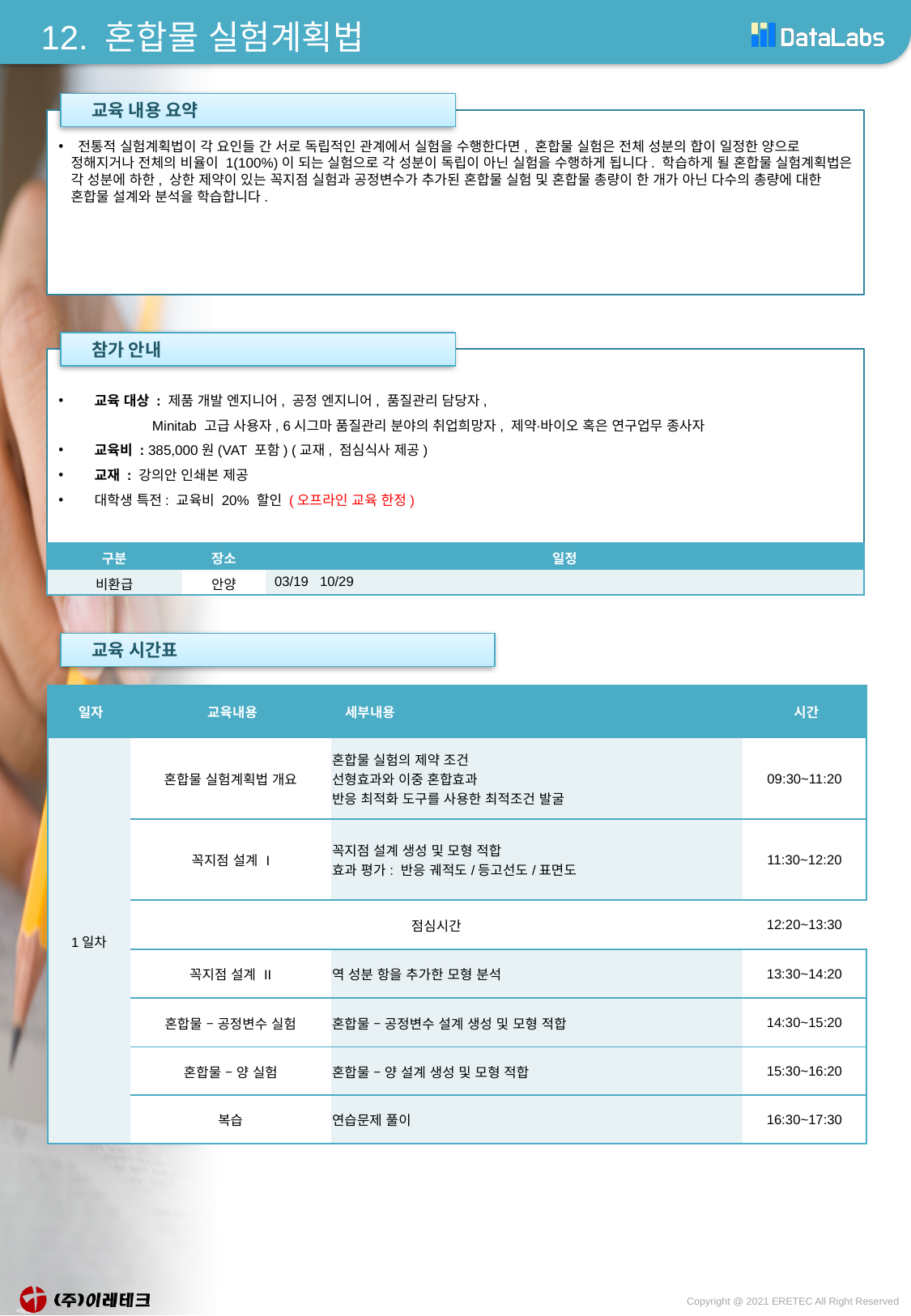

# 12. 혼합물 실험계획법
   교육 내용 요약

 전통적 실험계획법이 각 요인들 간 서로 독립적인 관계에서 실험을 수행한다면, 혼합물 실험은 전체 성분의 합이 일정한 양으로 정해지거나 전체의 비율이 1(100%)이 되는 실험으로 각 성분이 독립이 아닌 실험을 수행하게 됩니다. 학습하게 될 혼합물 실험계획법은 각 성분에 하한, 상한 제약이 있는 꼭지점 실험과 공정변수가 추가된 혼합물 실험 및 혼합물 총량이 한 개가 아닌 다수의 총량에 대한 혼합물 설계와 분석을 학습합니다.
   참가 안내

 교육 대상 : 제품 개발 엔지니어, 공정 엔지니어, 품질관리 담당자,
                 Minitab 고급 사용자, 6시그마 품질관리 분야의 취업희망자, 제약∙바이오 혹은 연구업무 종사자
 교육비 : 385,000원(VAT 포함) (교재, 점심식사 제공)
 교재 : 강의안 인쇄본 제공
 대학생 특전: 교육비 20% 할인 (오프라인 교육 한정)
| 구분 | 장소 | 일정 |
| --- | --- | --- |
| 비환급 | 안양 | 03/19 10/29 |
   교육 시간표
| 일자 | 교육내용 | 세부내용 | 시간 |
| --- | --- | --- | --- |
| 1일차 | 혼합물 실험계획법 개요 | 혼합물 실험의 제약 조건 선형효과와 이중 혼합효과 반응 최적화 도구를 사용한 최적조건 발굴 | 09:30~11:20 |
|  | 꼭지점 설계 I | 꼭지점 설계 생성 및 모형 적합 효과 평가: 반응 궤적도/등고선도/표면도 | 11:30~12:20 |
|  | 점심시간 |  | 12:20~13:30 |
|  | 꼭지점 설계 II | 역 성분 항을 추가한 모형 분석 | 13:30~14:20 |
|  | 혼합물 – 공정변수 실험 | 혼합물 – 공정변수 설계 생성 및 모형 적합 | 14:30~15:20 |
|  | 혼합물 – 양 실험 | 혼합물 – 양 설계 생성 및 모형 적합 | 15:30~16:20 |
|  | 복습 | 연습문제 풀이 | 16:30~17:30 |